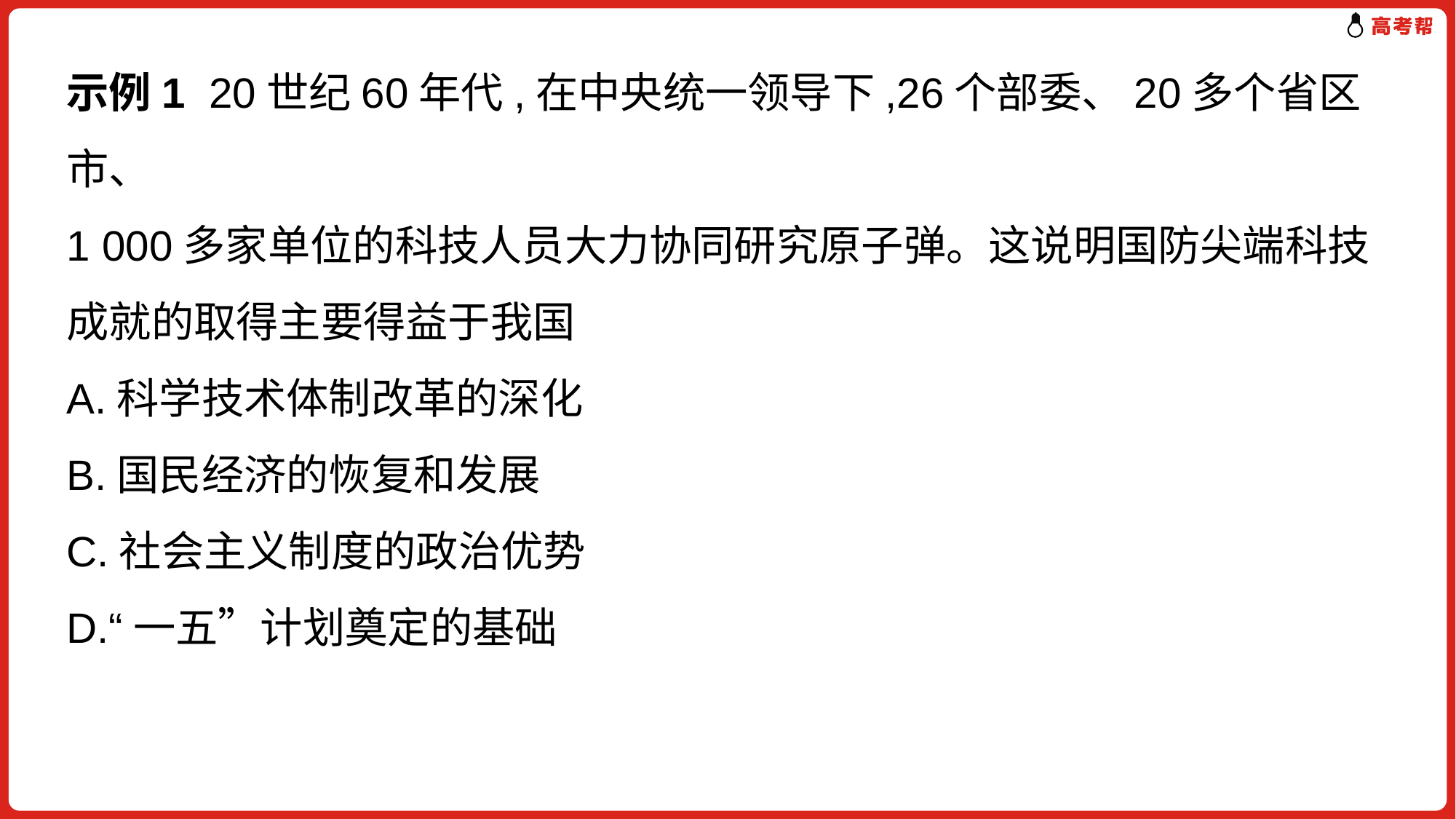

示例1  20世纪60年代,在中央统一领导下,26个部委、20多个省区市、
1 000多家单位的科技人员大力协同研究原子弹。这说明国防尖端科技成就的取得主要得益于我国
A.科学技术体制改革的深化
B.国民经济的恢复和发展
C.社会主义制度的政治优势
D.“一五”计划奠定的基础